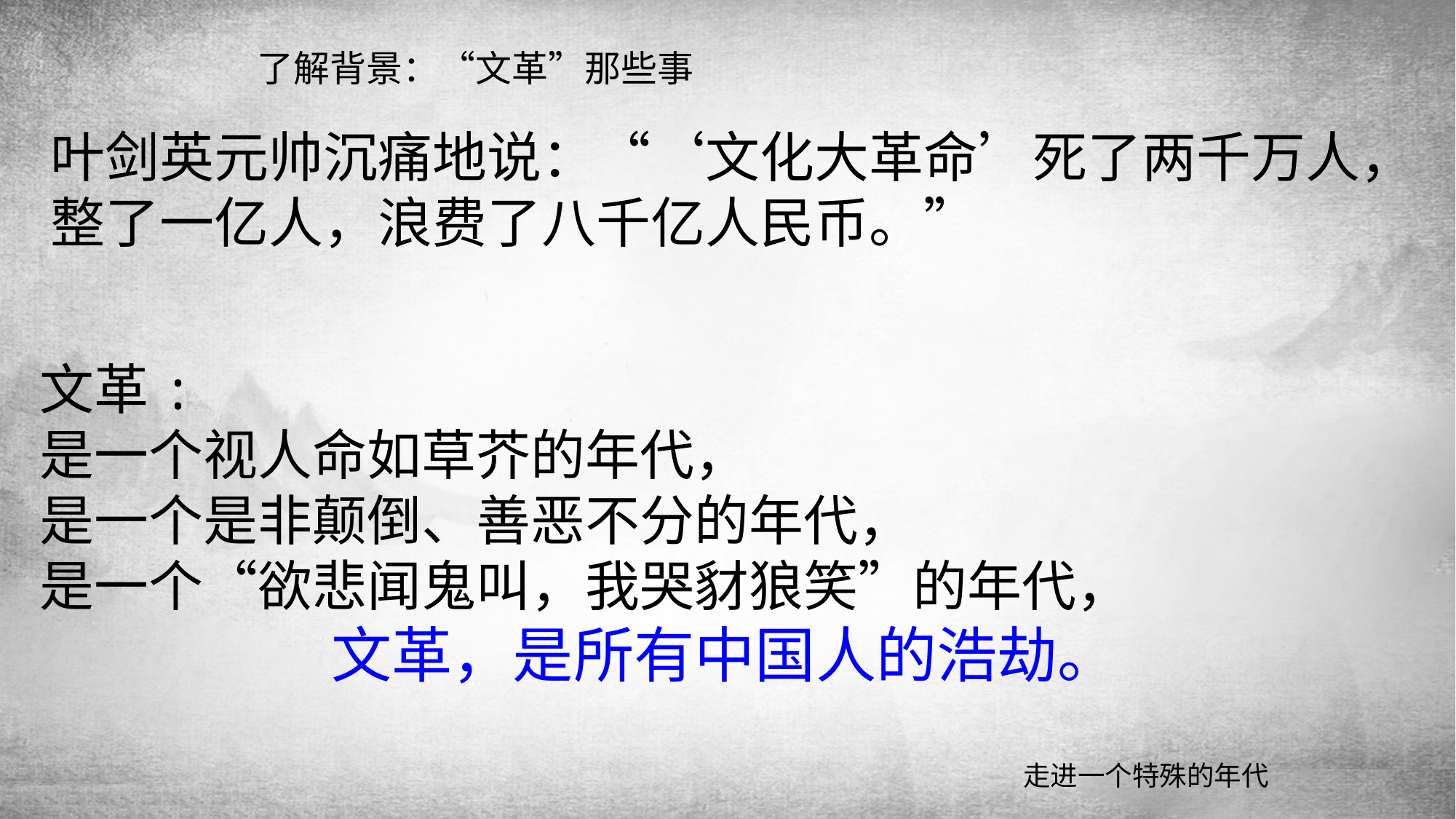

了解背景：“文革”那些事
叶剑英元帅沉痛地说：“‘文化大革命’死了两千万人，整了一亿人，浪费了八千亿人民币。”
文革:
是一个视人命如草芥的年代，
是一个是非颠倒、善恶不分的年代，
是一个“欲悲闻鬼叫，我哭豺狼笑”的年代，
文革，是所有中国人的浩劫。
走进一个特殊的年代